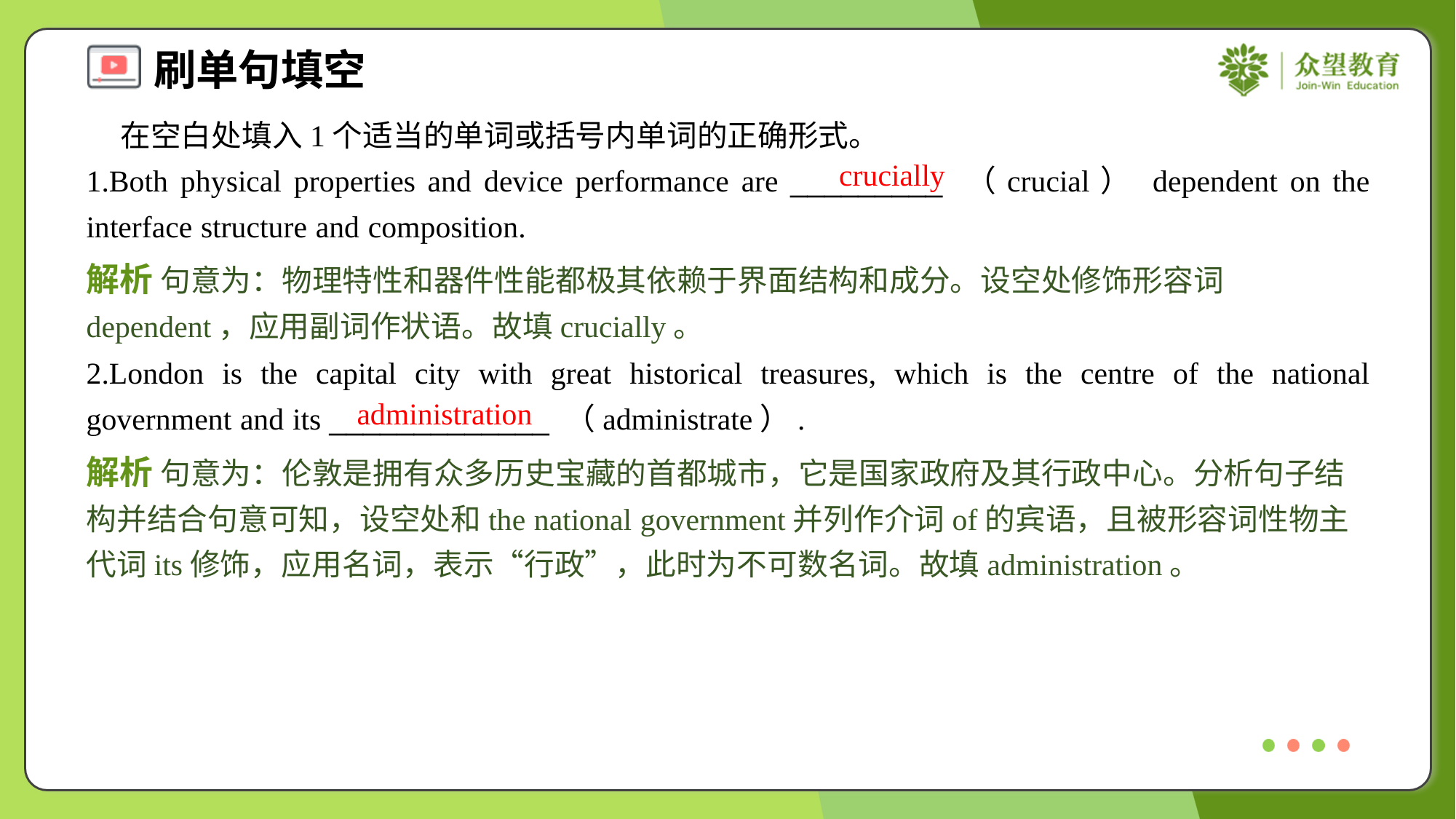

在空白处填入1个适当的单词或括号内单词的正确形式。
1.Both physical properties and device performance are _________ （crucial） dependent on the interface structure and composition.
crucially
解析 句意为：物理特性和器件性能都极其依赖于界面结构和成分。设空处修饰形容词dependent，应用副词作状语。故填crucially。
2.London is the capital city with great historical treasures, which is the centre of the national government and its _____________ （administrate）.
administration
解析 句意为：伦敦是拥有众多历史宝藏的首都城市，它是国家政府及其行政中心。分析句子结构并结合句意可知，设空处和the national government并列作介词of的宾语，且被形容词性物主代词its修饰，应用名词，表示“行政”，此时为不可数名词。故填administration。